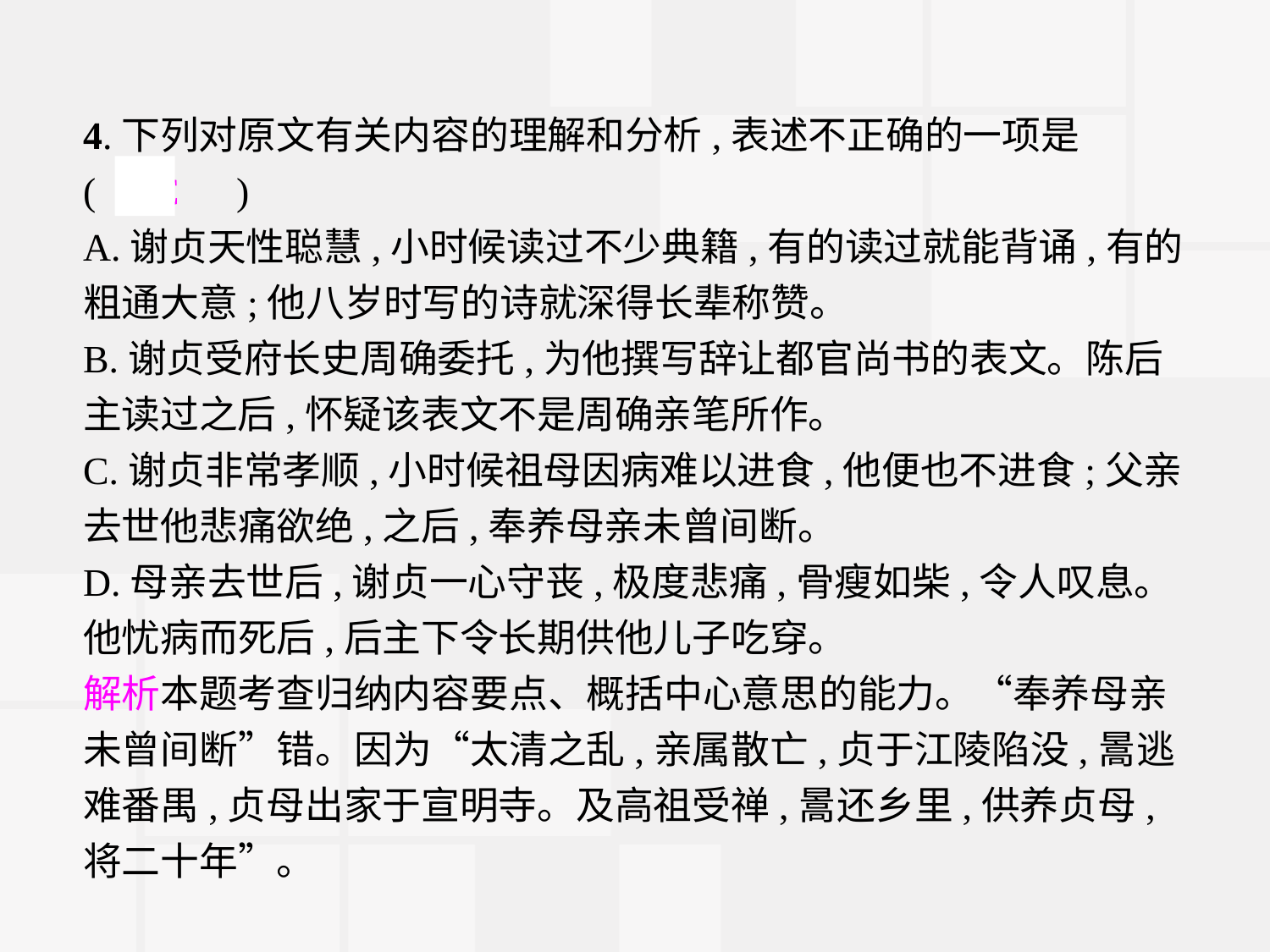

4.下列对原文有关内容的理解和分析,表述不正确的一项是
(　C　)
A.谢贞天性聪慧,小时候读过不少典籍,有的读过就能背诵,有的粗通大意;他八岁时写的诗就深得长辈称赞。
B.谢贞受府长史周确委托,为他撰写辞让都官尚书的表文。陈后主读过之后,怀疑该表文不是周确亲笔所作。
C.谢贞非常孝顺,小时候祖母因病难以进食,他便也不进食;父亲去世他悲痛欲绝,之后,奉养母亲未曾间断。
D.母亲去世后,谢贞一心守丧,极度悲痛,骨瘦如柴,令人叹息。他忧病而死后,后主下令长期供他儿子吃穿。
解析本题考查归纳内容要点、概括中心意思的能力。“奉养母亲未曾间断”错。因为“太清之乱,亲属散亡,贞于江陵陷没,暠逃难番禺,贞母出家于宣明寺。及高祖受禅,暠还乡里,供养贞母,将二十年”。